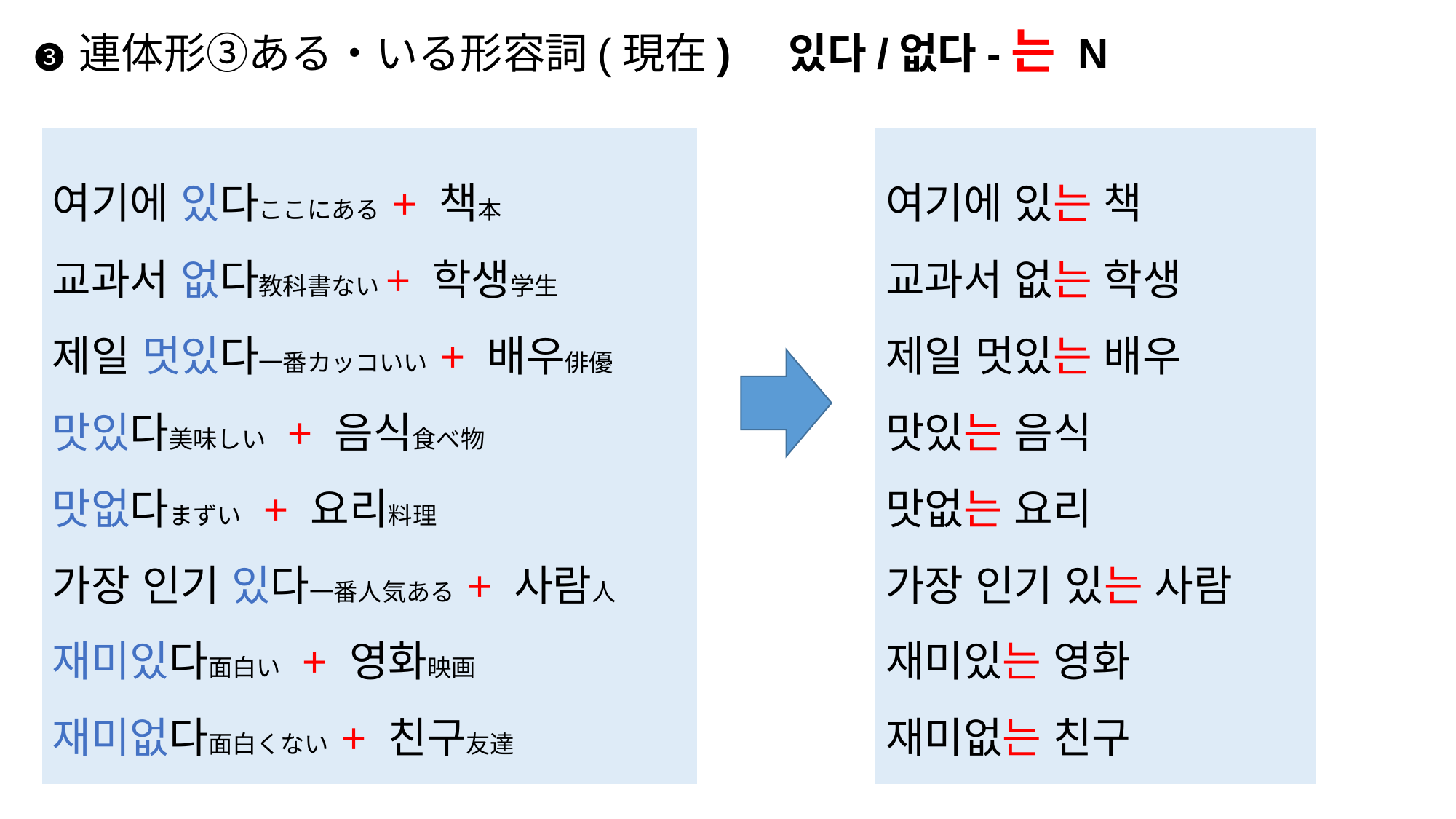

# ❸ 連体形③ある・いる形容詞(現在)    있다/없다-는 N
여기에 있다ここにある + 책本
교과서 없다教科書ない+ 학생学生
제일 멋있다一番カッコいい + 배우俳優
맛있다美味しい + 음식食べ物
맛없다まずい + 요리料理
가장 인기 있다一番人気ある + 사람人
재미있다面白い + 영화映画
재미없다面白くない + 친구友達
여기에 있는 책
교과서 없는 학생
제일 멋있는 배우
맛있는 음식
맛없는 요리
가장 인기 있는 사람
재미있는 영화
재미없는 친구